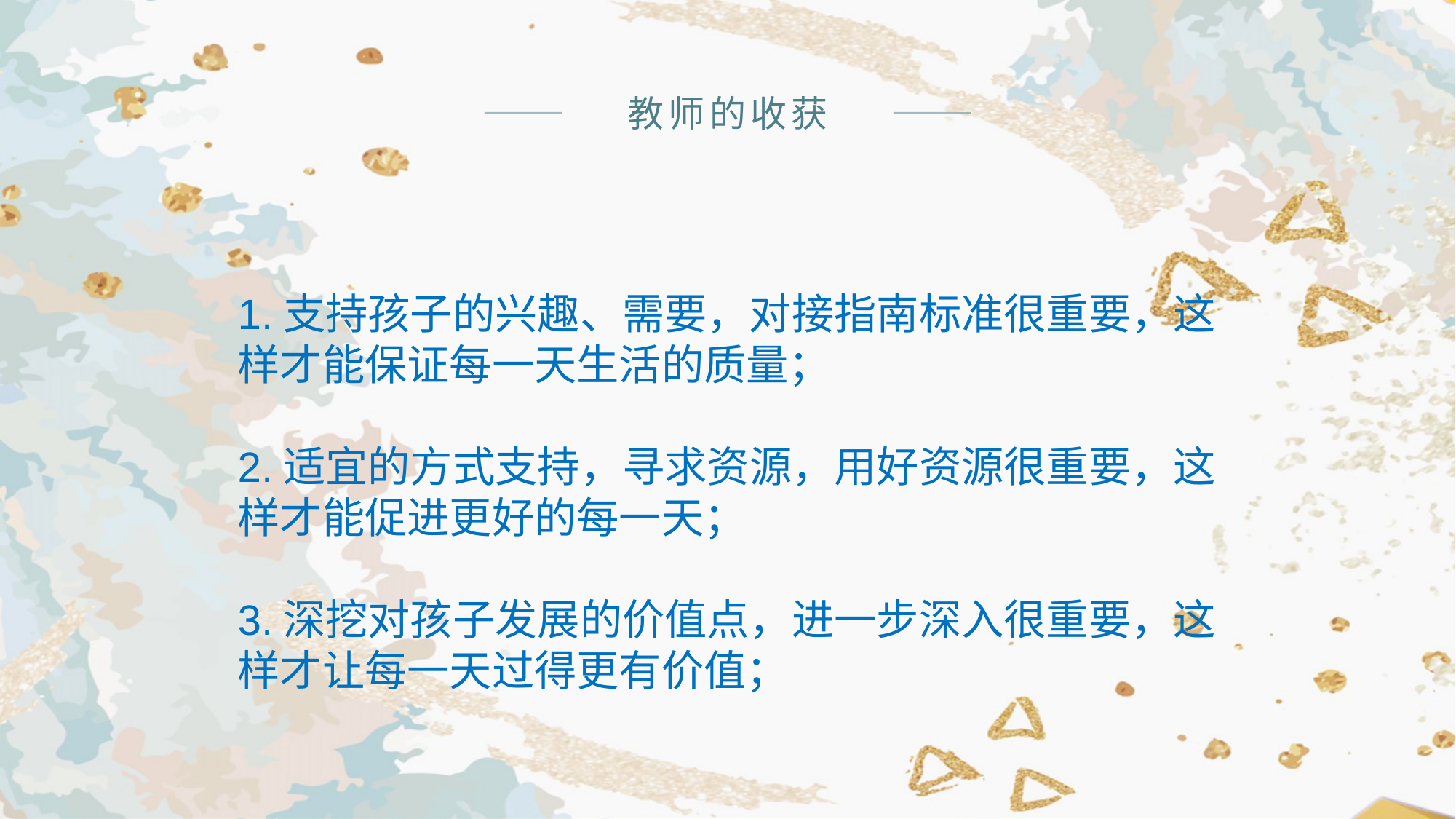

教师的收获

1.支持孩子的兴趣、需要，对接指南标准很重要，这样才能保证每一天生活的质量；

2.适宜的方式支持，寻求资源，用好资源很重要，这样才能促进更好的每一天；

3.深挖对孩子发展的价值点，进一步深入很重要，这样才让每一天过得更有价值；